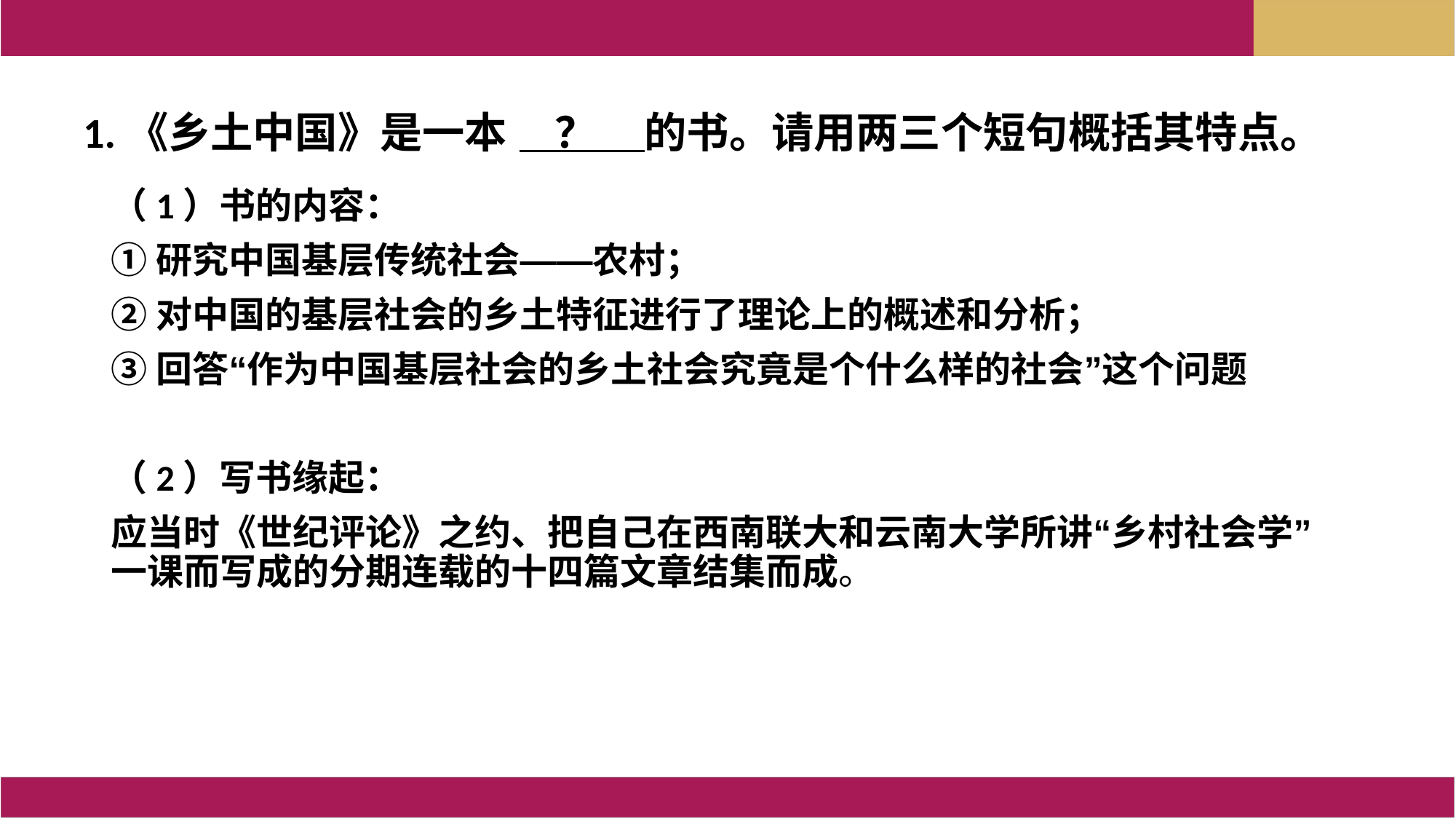

1.《乡土中国》是一本    ？    的书。请用两三个短句概括其特点。
（1）书的内容：
①研究中国基层传统社会——农村；
②对中国的基层社会的乡土特征进行了理论上的概述和分析；
③回答“作为中国基层社会的乡土社会究竟是个什么样的社会”这个问题

（2）写书缘起：
应当时《世纪评论》之约、把自己在西南联大和云南大学所讲“乡村社会学”一课而写成的分期连载的十四篇文章结集而成。